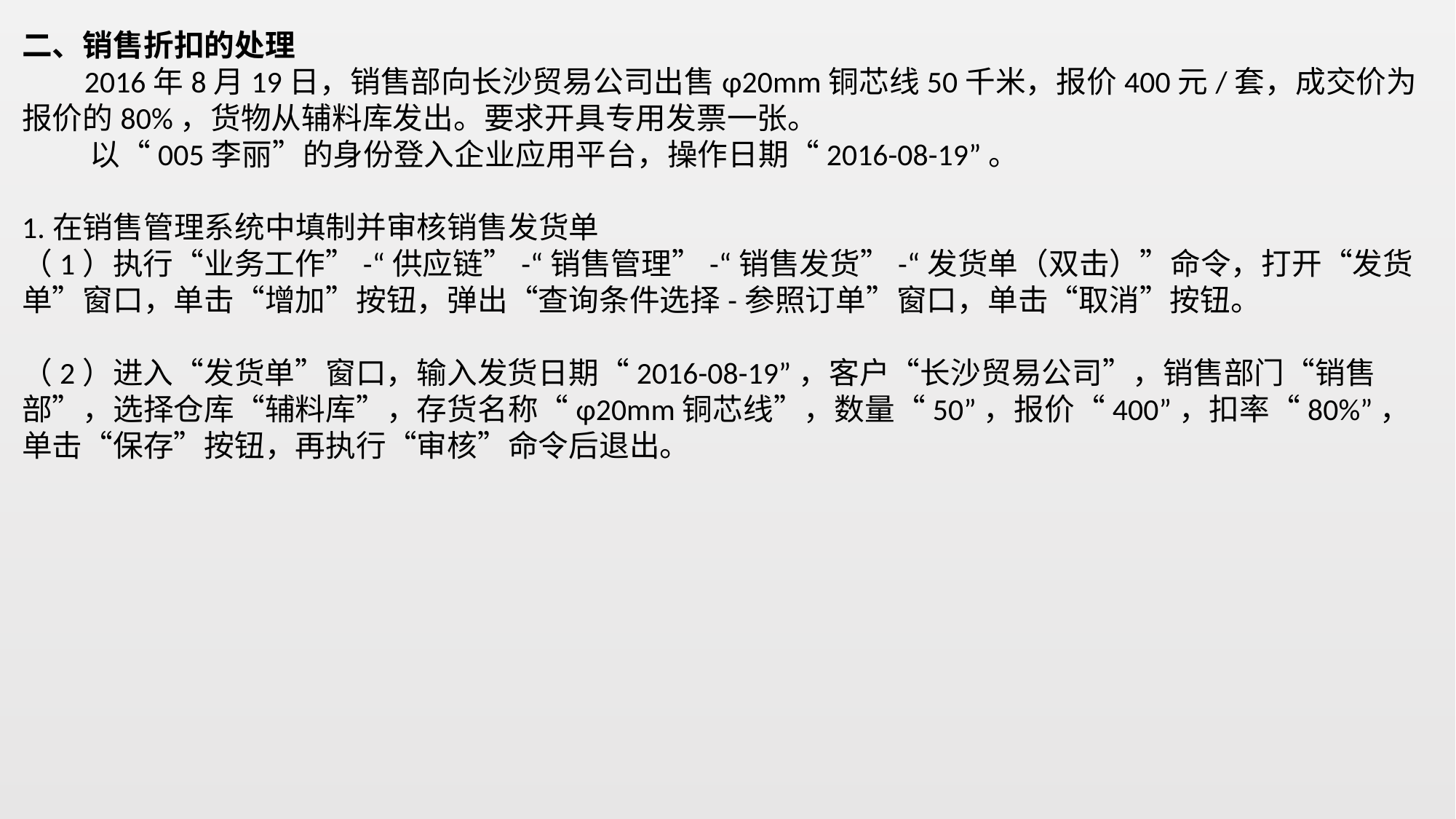

二、销售折扣的处理
         2016年8月19日，销售部向长沙贸易公司出售ɸ20mm铜芯线50千米，报价400元/套，成交价为报价的80%，货物从辅料库发出。要求开具专用发票一张。
         以“005李丽”的身份登入企业应用平台，操作日期“2016-08-19”。

1.在销售管理系统中填制并审核销售发货单
（1）执行“业务工作”-“供应链”-“销售管理”-“销售发货”-“发货单（双击）”命令，打开“发货单”窗口，单击“增加”按钮，弹出“查询条件选择-参照订单”窗口，单击“取消”按钮。

（2）进入“发货单”窗口，输入发货日期“2016-08-19”，客户“长沙贸易公司”，销售部门“销售部”，选择仓库“辅料库”，存货名称“ɸ20mm铜芯线”，数量“50”，报价“400”，扣率“80%”，单击“保存”按钮，再执行“审核”命令后退出。